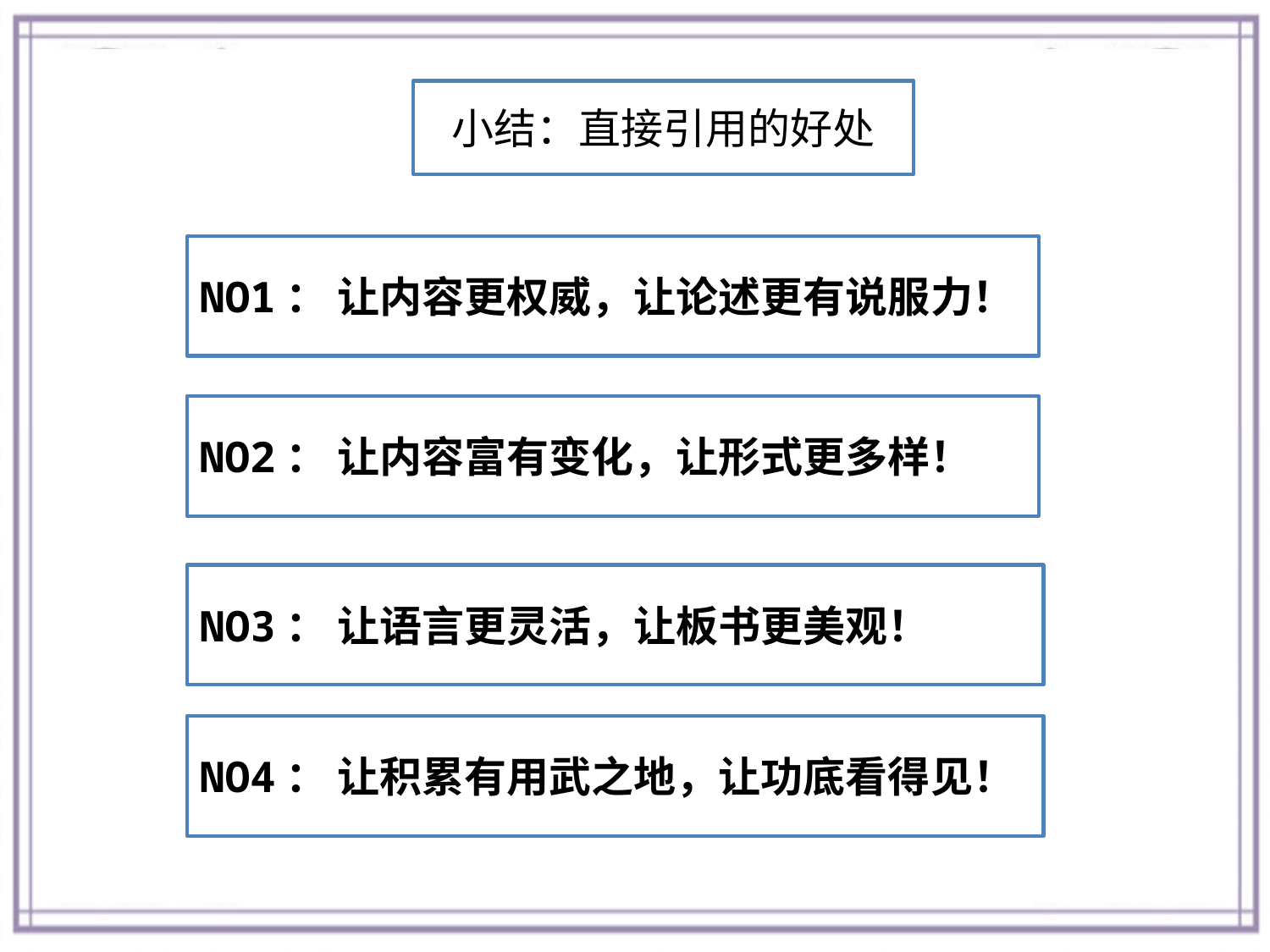

小结：直接引用的好处
NO1： 让内容更权威，让论述更有说服力！
NO2： 让内容富有变化，让形式更多样！
NO3： 让语言更灵活，让板书更美观！
NO4： 让积累有用武之地，让功底看得见！